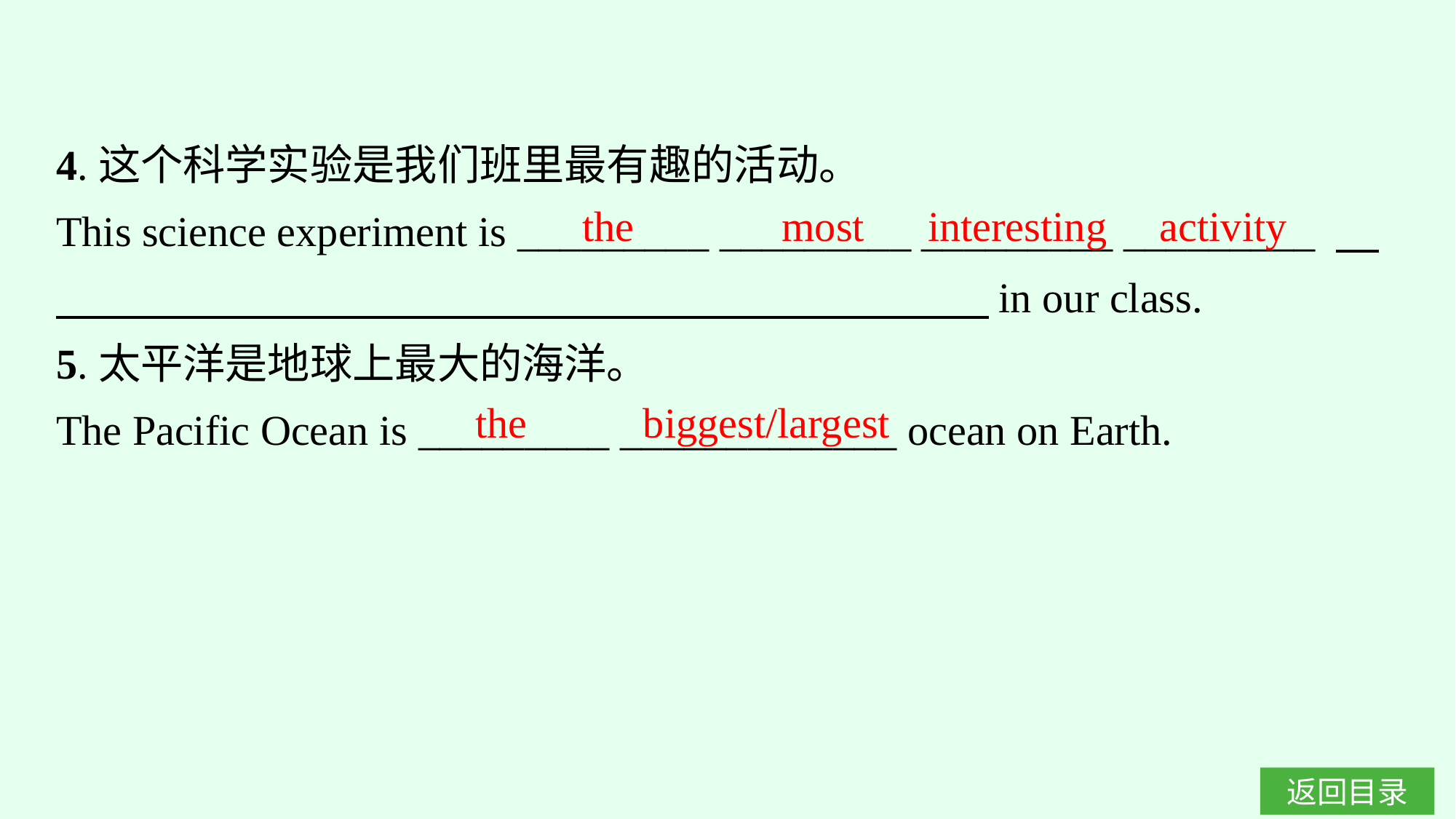

4.这个科学实验是我们班里最有趣的活动。
This science experiment is _________ _________ _________ _________ 　　　　　　　　　　　　　　　　　　　　　　　in our class.
5.太平洋是地球上最大的海洋。
The Pacific Ocean is _________ _____________ ocean on Earth.
the              most      interesting     activity
the           biggest/largest